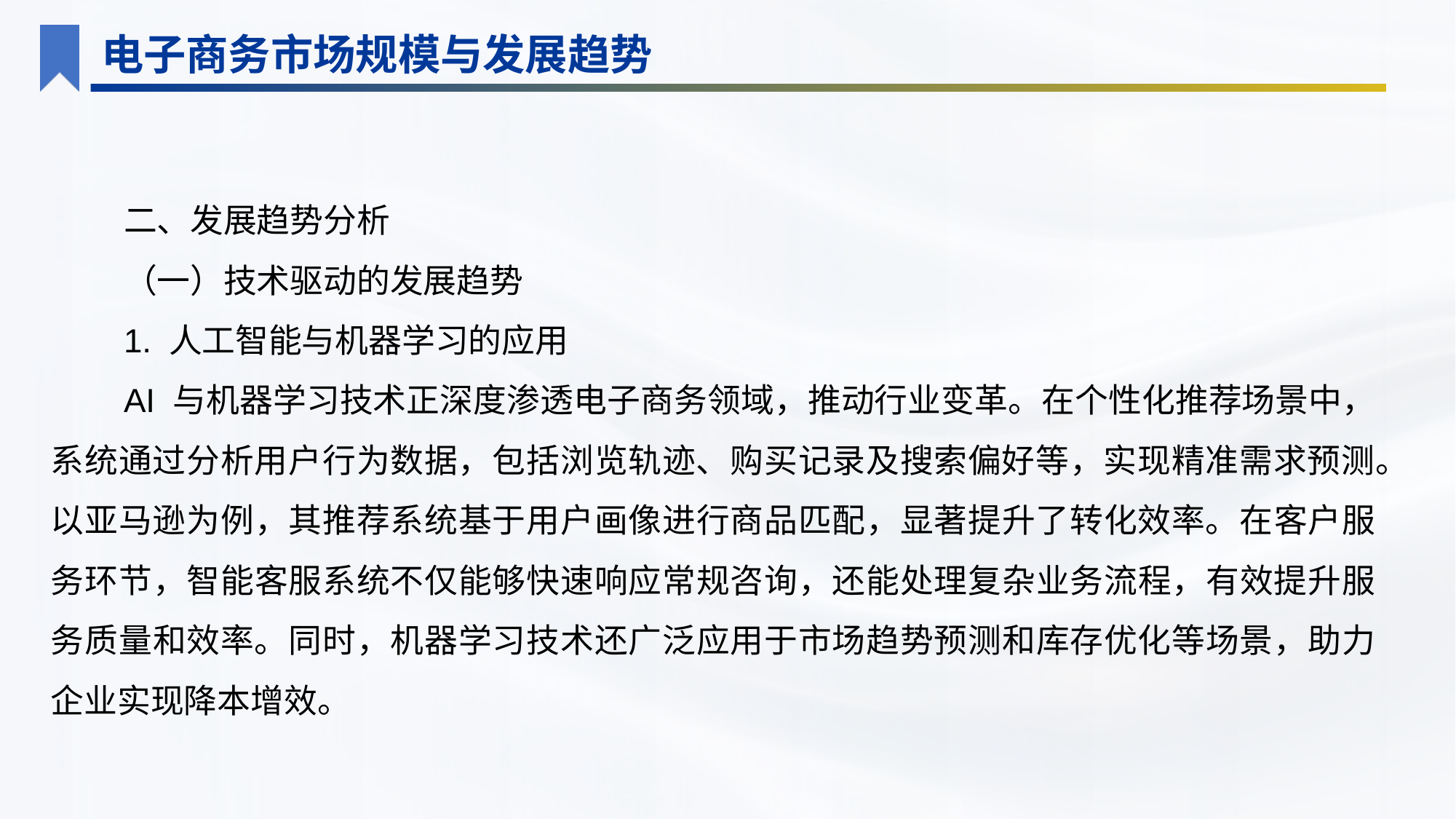

电子商务市场规模与发展趋势
二、发展趋势分析
（一）技术驱动的发展趋势
1. 人工智能与机器学习的应用
AI 与机器学习技术正深度渗透电子商务领域，推动行业变革。在个性化推荐场景中，系统通过分析用户行为数据，包括浏览轨迹、购买记录及搜索偏好等，实现精准需求预测。以亚马逊为例，其推荐系统基于用户画像进行商品匹配，显著提升了转化效率。在客户服务环节，智能客服系统不仅能够快速响应常规咨询，还能处理复杂业务流程，有效提升服务质量和效率。同时，机器学习技术还广泛应用于市场趋势预测和库存优化等场景，助力企业实现降本增效。